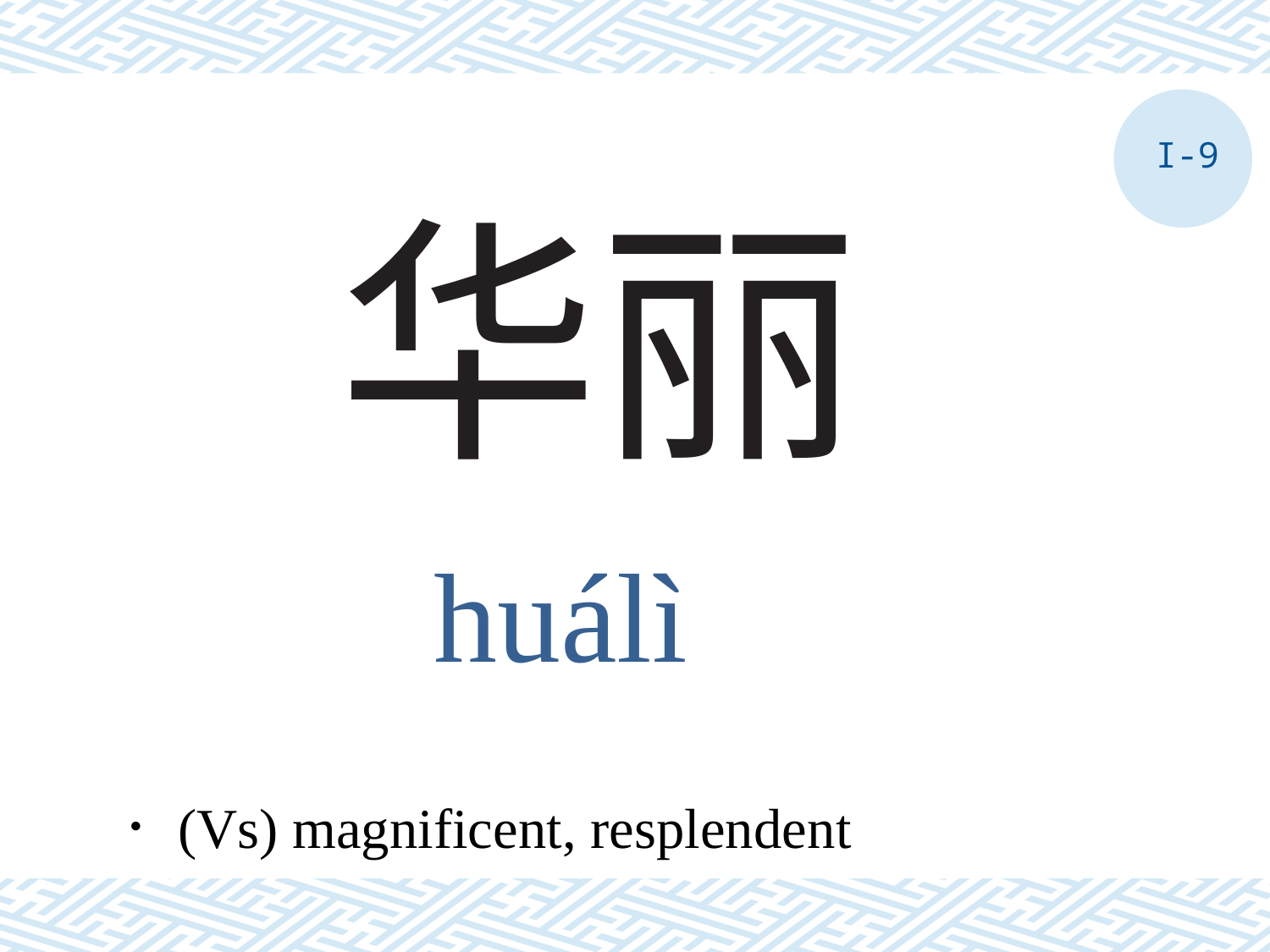

I-9

# 华丽
huálì
．(Vs) magnificent, resplendent